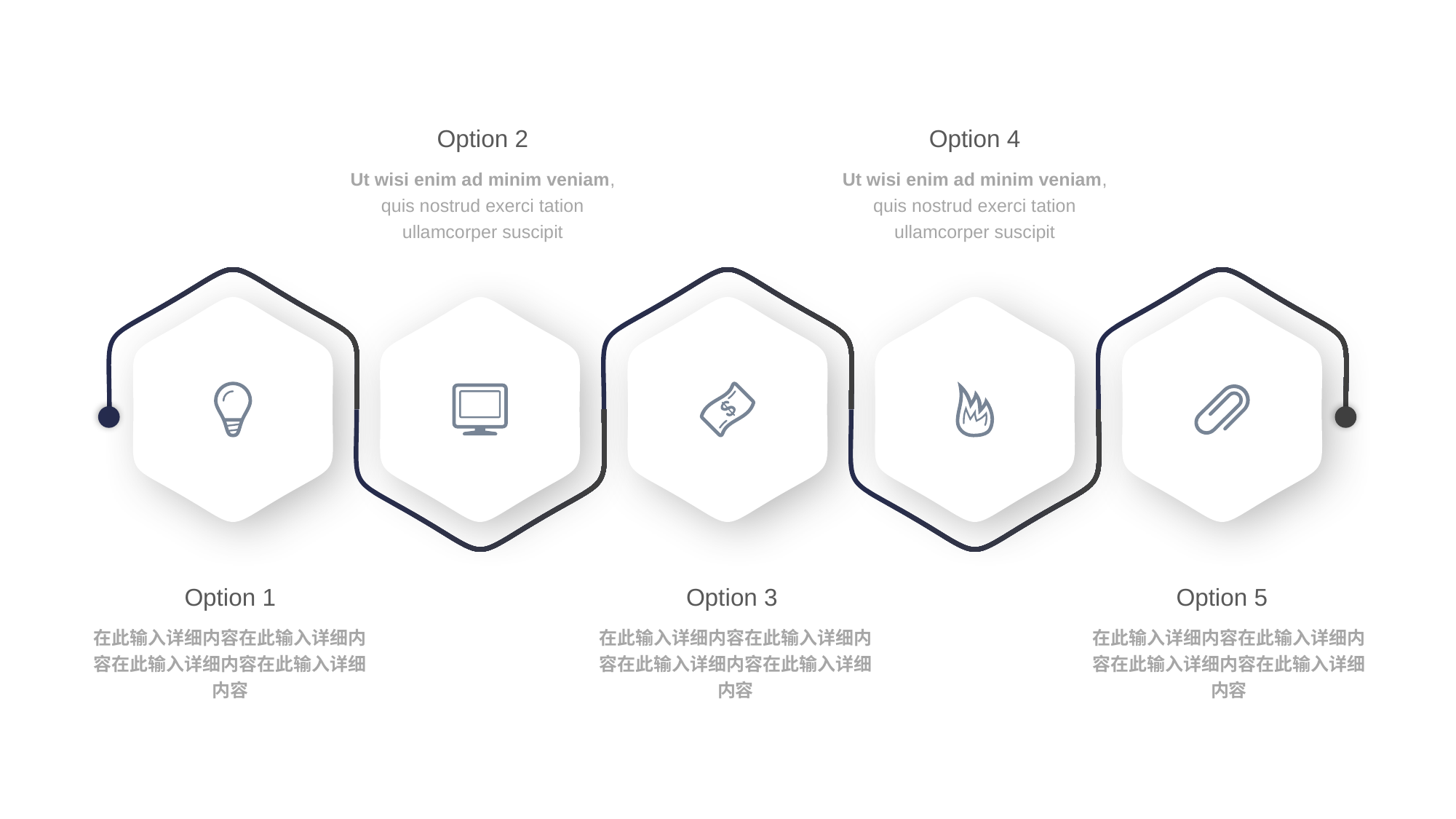

Option 2
Ut wisi enim ad minim veniam, quis nostrud exerci tation ullamcorper suscipit
Option 4
Ut wisi enim ad minim veniam, quis nostrud exerci tation ullamcorper suscipit

Option 1
在此输入详细内容在此输入详细内容在此输入详细内容在此输入详细内容

Option 3
在此输入详细内容在此输入详细内容在此输入详细内容在此输入详细内容

Option 5
在此输入详细内容在此输入详细内容在此输入详细内容在此输入详细内容